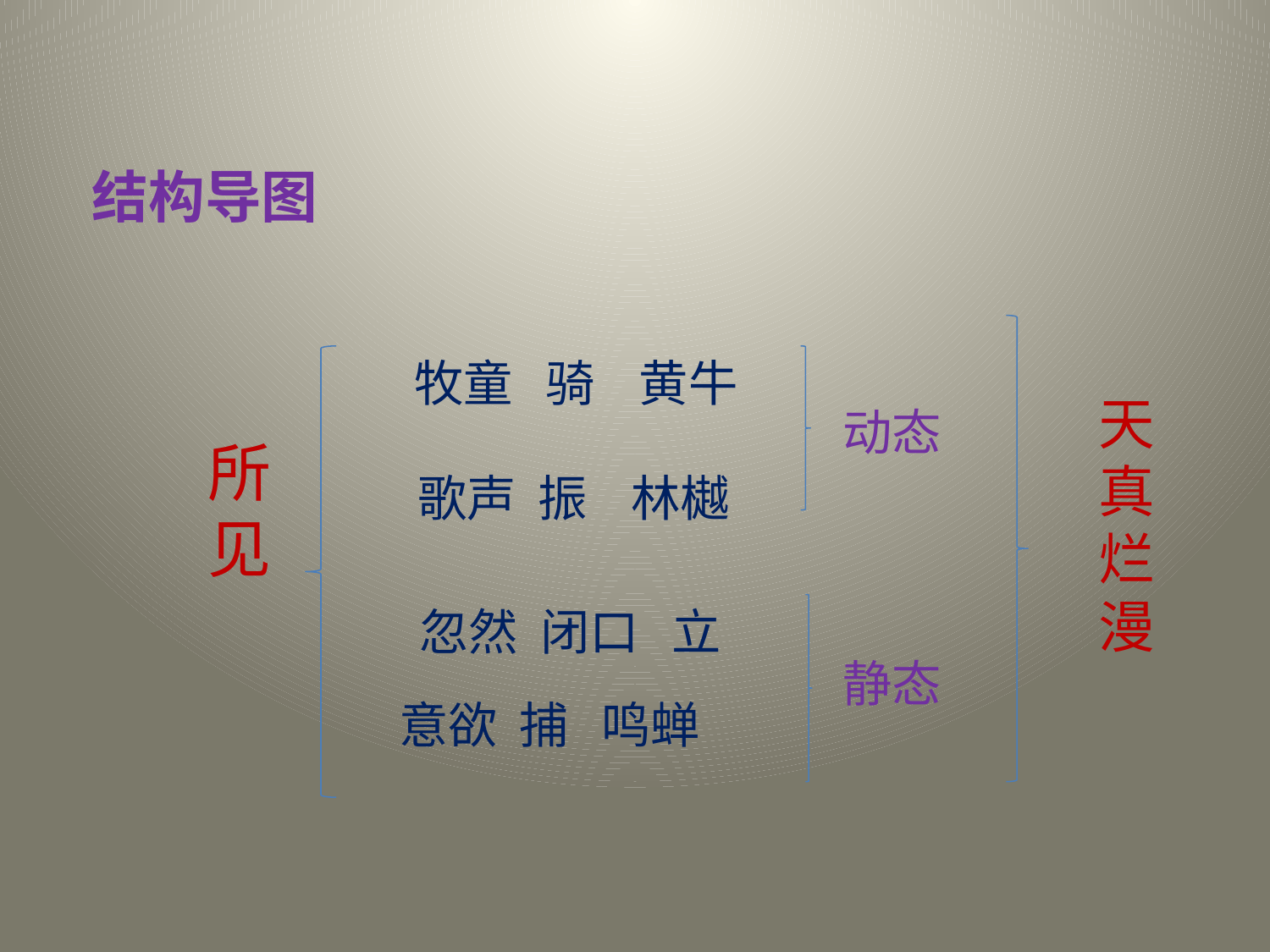

结构导图

牧童   骑    黄牛

天
真
烂
漫
动态
所见
歌声  振    林樾
忽然  闭口   立

静态
意欲  捕   鸣蝉